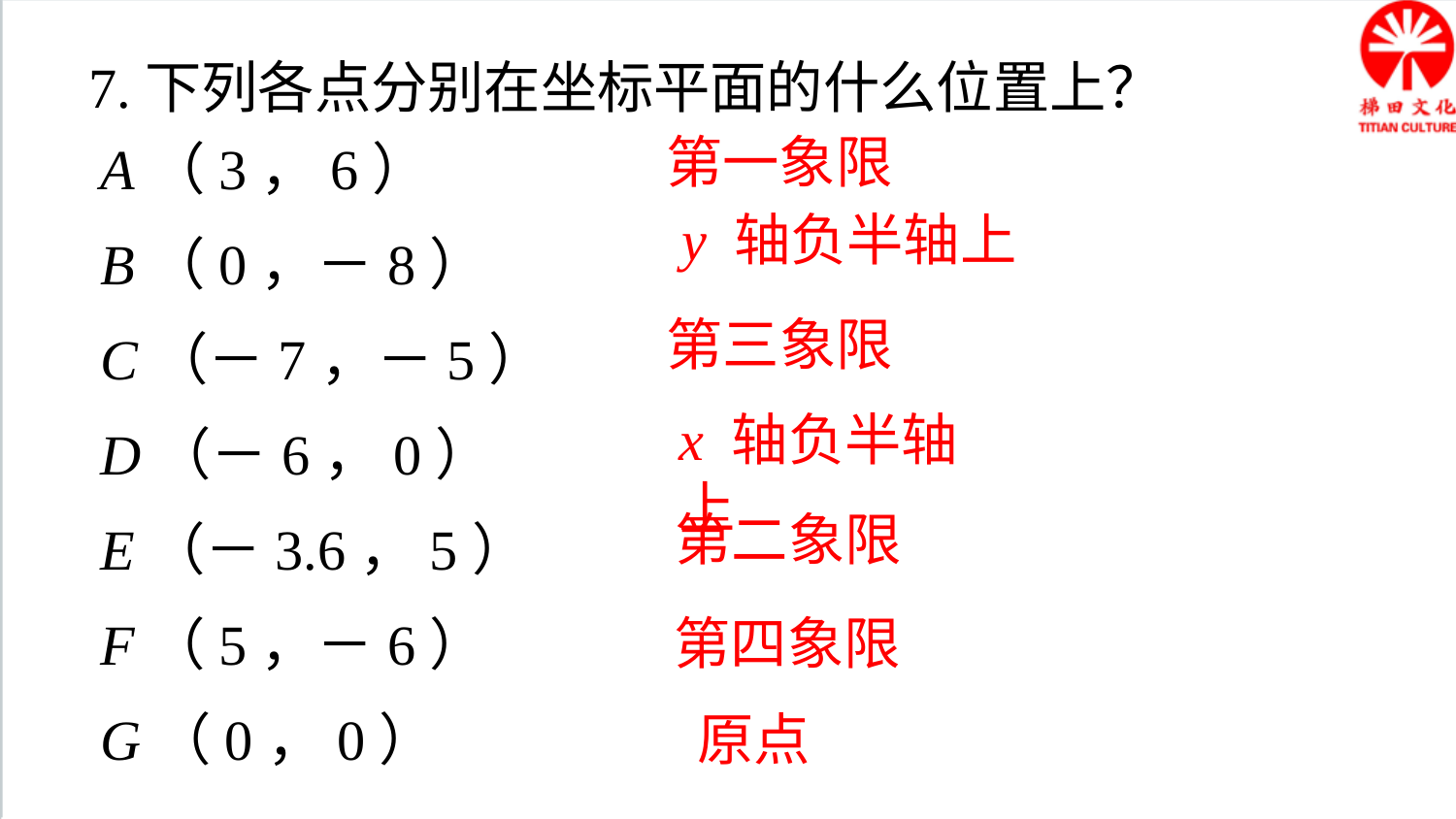

7.下列各点分别在坐标平面的什么位置上？
A（3，6）
B（0，－8）
C（－7，－5）
D（－6，0）
E（－3.6，5）
F（5，－6）
G（0，0）
第一象限
y 轴负半轴上
第三象限
x 轴负半轴上
第二象限
第四象限
原点